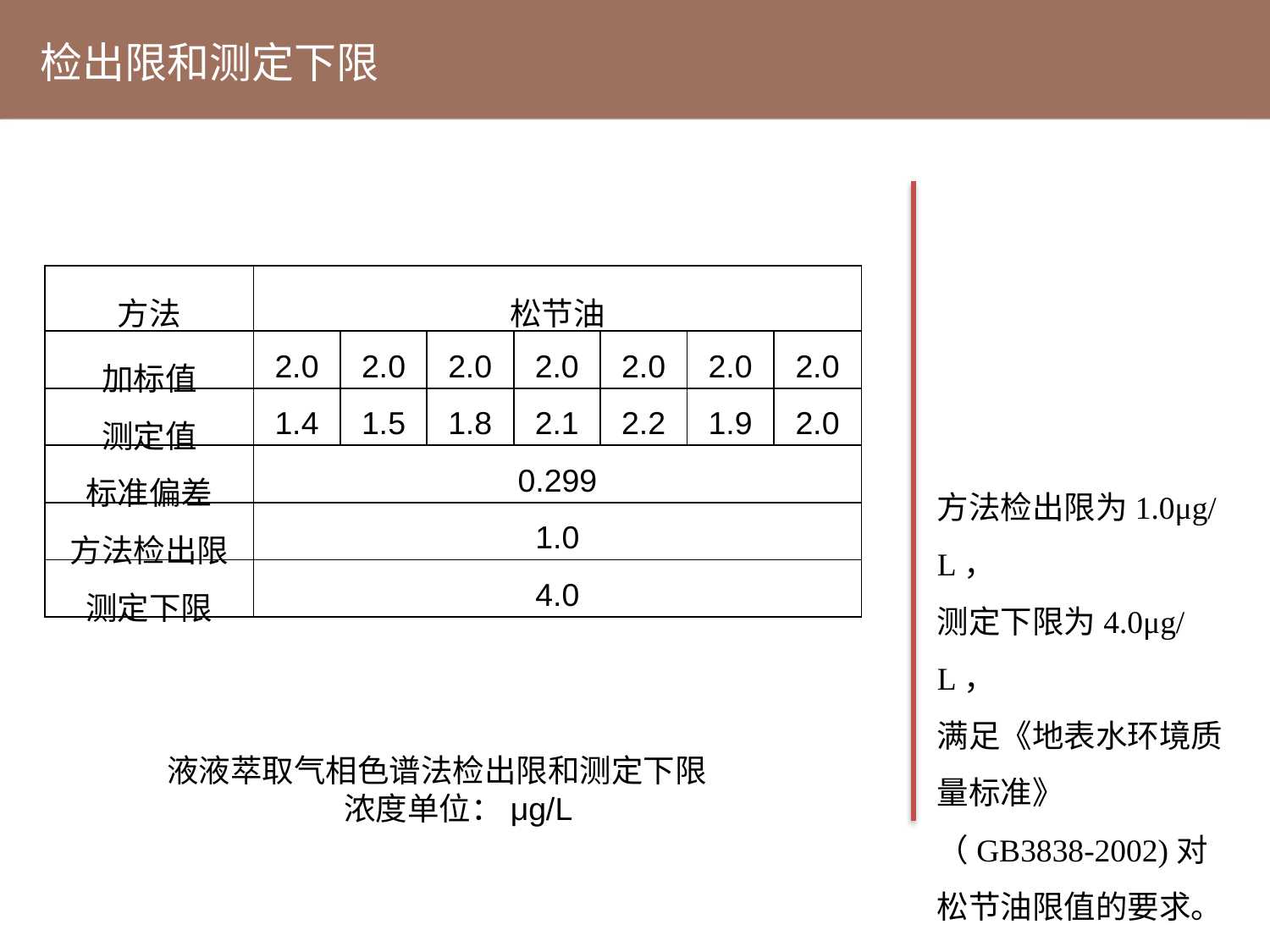

检出限和测定下限
| 方法 | 松节油 |  |  |  |  |  |  |
| --- | --- | --- | --- | --- | --- | --- | --- |
| 加标值 | 2.0 | 2.0 | 2.0 | 2.0 | 2.0 | 2.0 | 2.0 |
| 测定值 | 1.4 | 1.5 | 1.8 | 2.1 | 2.2 | 1.9 | 2.0 |
| 标准偏差 | 0.299 |  |  |  |  |  |  |
| 方法检出限 | 1.0 |  |  |  |  |  |  |
| 测定下限 | 4.0 |  |  |  |  |  |  |
方法检出限为1.0μg/L，
测定下限为4.0μg/L，
满足《地表水环境质
量标准》
（GB3838-2002)对松节油限值的要求。
液液萃取气相色谱法检出限和测定下限
浓度单位：μg/L